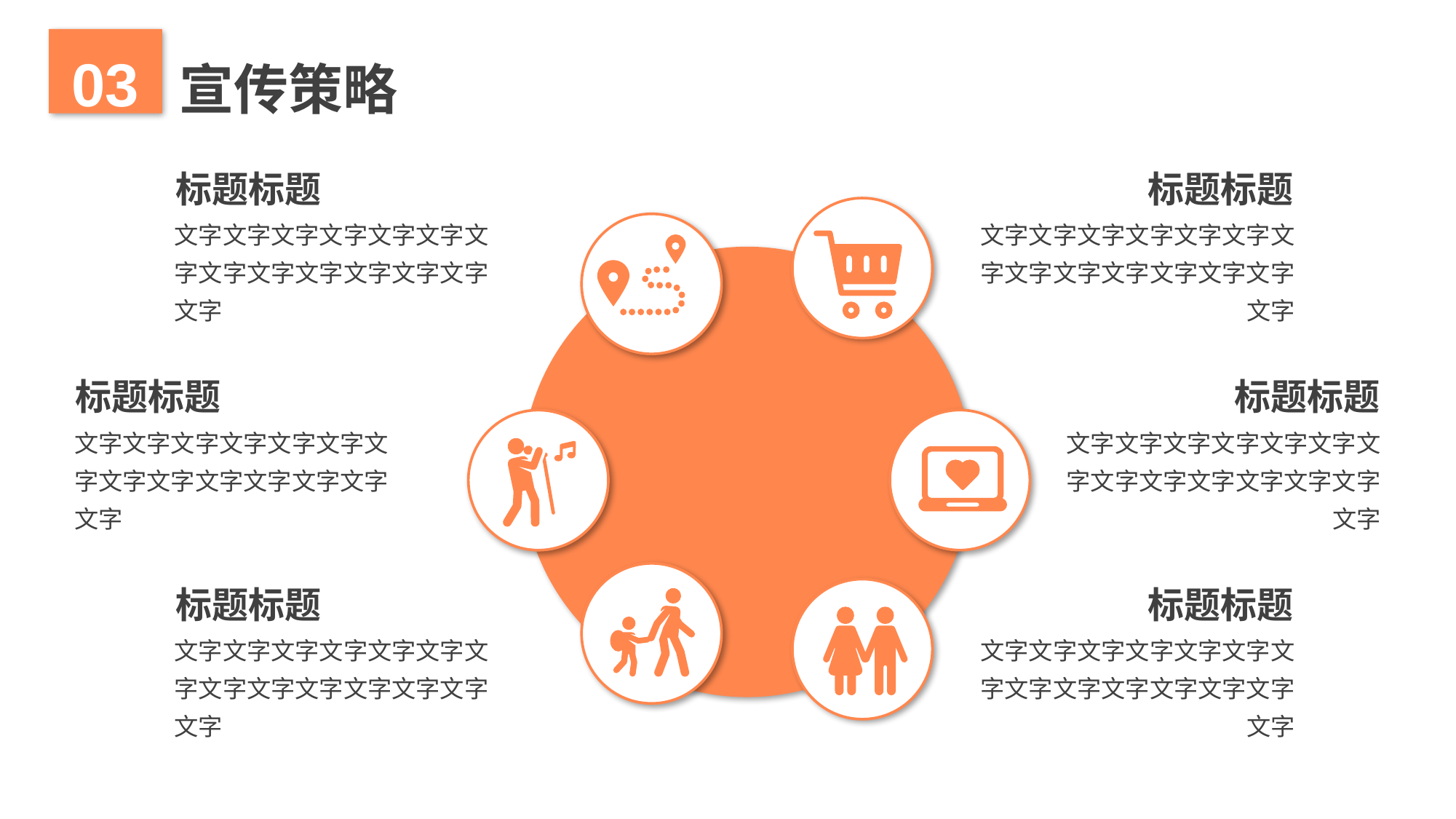

03
宣传策略
标题标题
标题标题

文字文字文字文字文字文字文字文字文字文字文字文字文字文字
文字文字文字文字文字文字文字文字文字文字文字文字文字文字

标题标题
标题标题

文字文字文字文字文字文字文字文字文字文字文字文字文字文字
文字文字文字文字文字文字文字文字文字文字文字文字文字文字

标题标题
标题标题

文字文字文字文字文字文字文字文字文字文字文字文字文字文字
文字文字文字文字文字文字文字文字文字文字文字文字文字文字